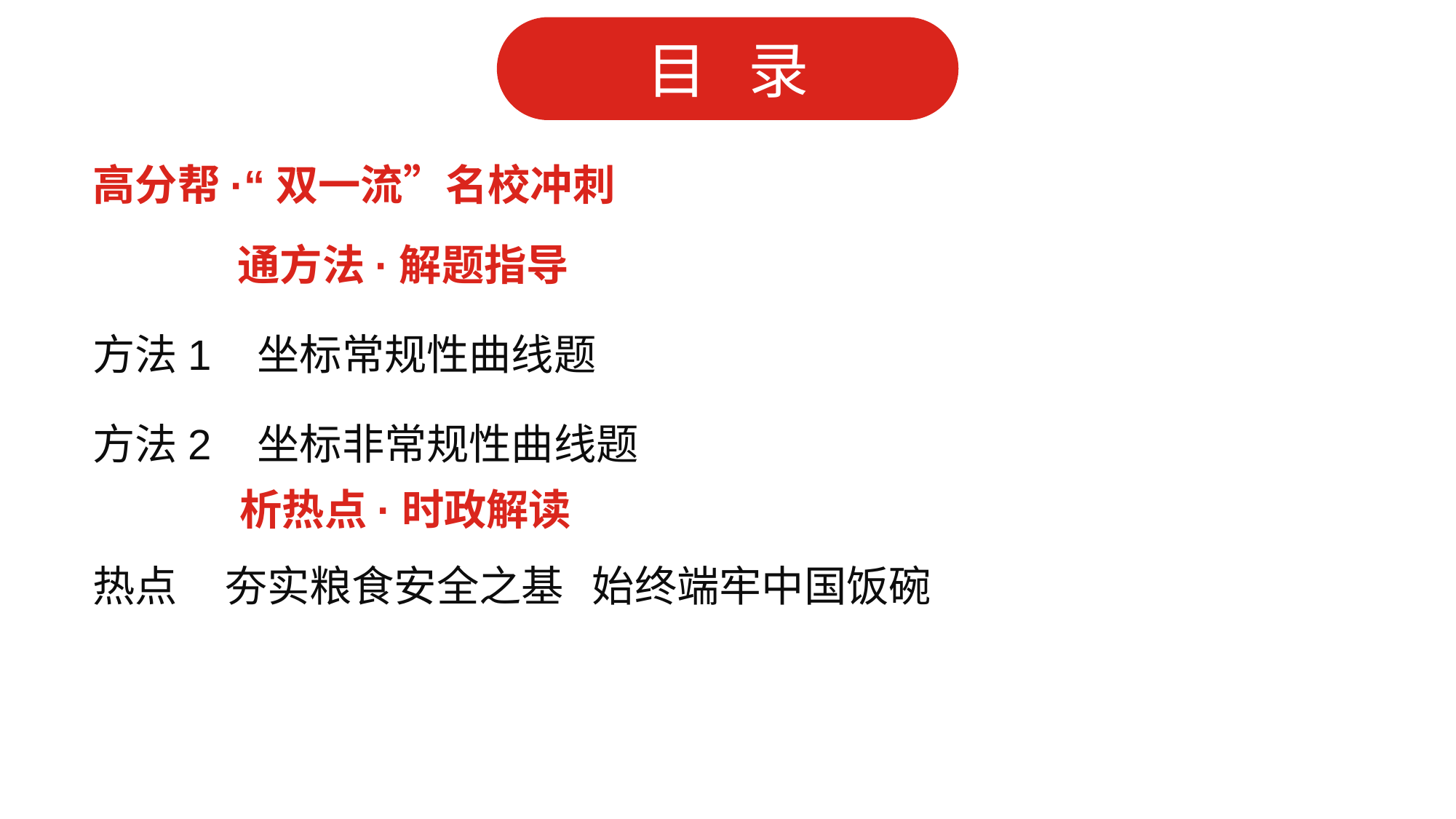

高分帮·“双一流”名校冲刺
                通方法·解题指导
方法1   坐标常规性曲线题
方法2   坐标非常规性曲线题
             析热点·时政解读
热点     夯实粮食安全之基   始终端牢中国饭碗